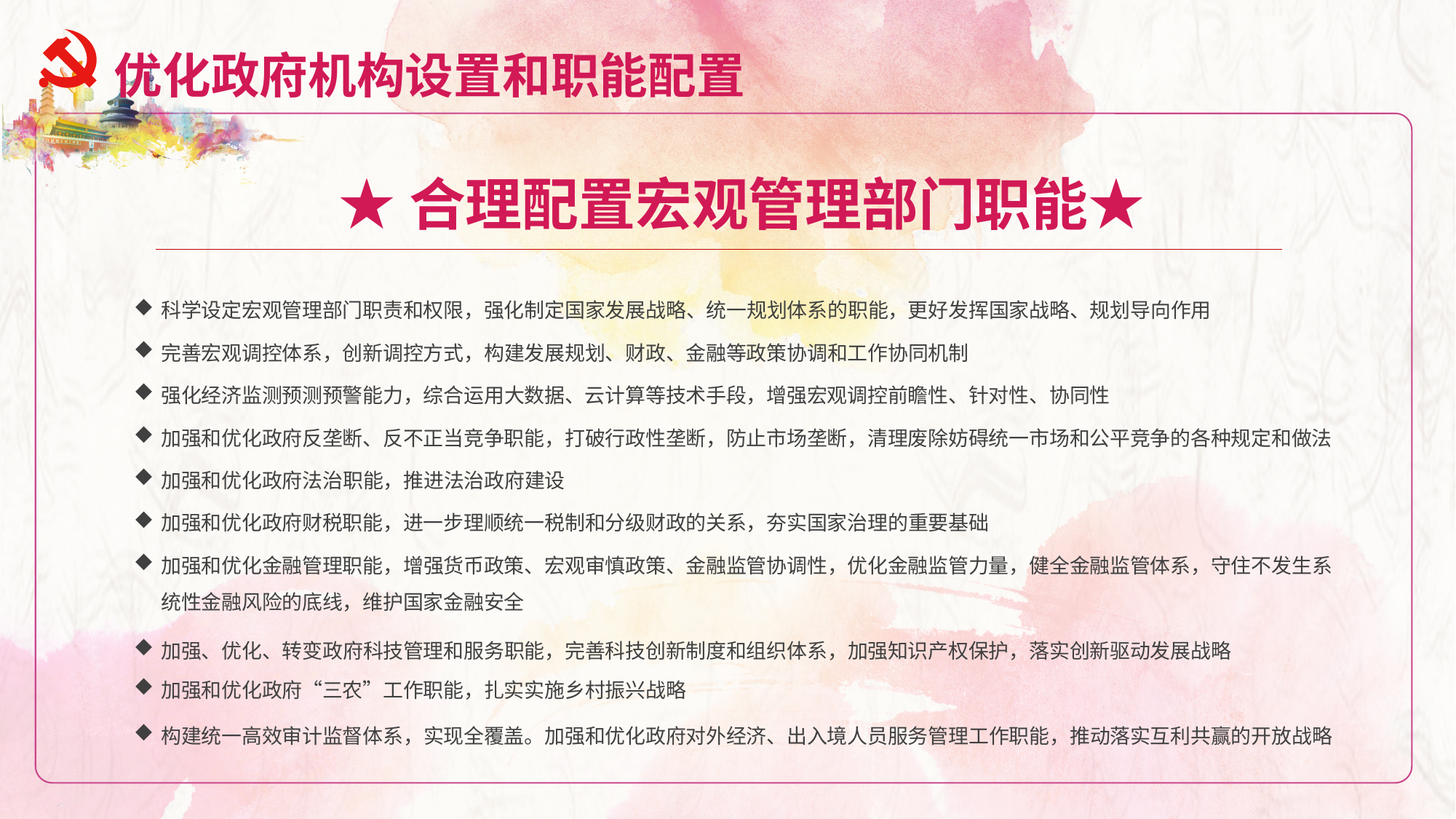

优化政府机构设置和职能配置
★合理配置宏观管理部门职能★
科学设定宏观管理部门职责和权限，强化制定国家发展战略、统一规划体系的职能，更好发挥国家战略、规划导向作用
完善宏观调控体系，创新调控方式，构建发展规划、财政、金融等政策协调和工作协同机制
强化经济监测预测预警能力，综合运用大数据、云计算等技术手段，增强宏观调控前瞻性、针对性、协同性
加强和优化政府反垄断、反不正当竞争职能，打破行政性垄断，防止市场垄断，清理废除妨碍统一市场和公平竞争的各种规定和做法
加强和优化政府法治职能，推进法治政府建设
加强和优化政府财税职能，进一步理顺统一税制和分级财政的关系，夯实国家治理的重要基础
加强和优化金融管理职能，增强货币政策、宏观审慎政策、金融监管协调性，优化金融监管力量，健全金融监管体系，守住不发生系统性金融风险的底线，维护国家金融安全
加强、优化、转变政府科技管理和服务职能，完善科技创新制度和组织体系，加强知识产权保护，落实创新驱动发展战略
加强和优化政府“三农”工作职能，扎实实施乡村振兴战略
构建统一高效审计监督体系，实现全覆盖。加强和优化政府对外经济、出入境人员服务管理工作职能，推动落实互利共赢的开放战略